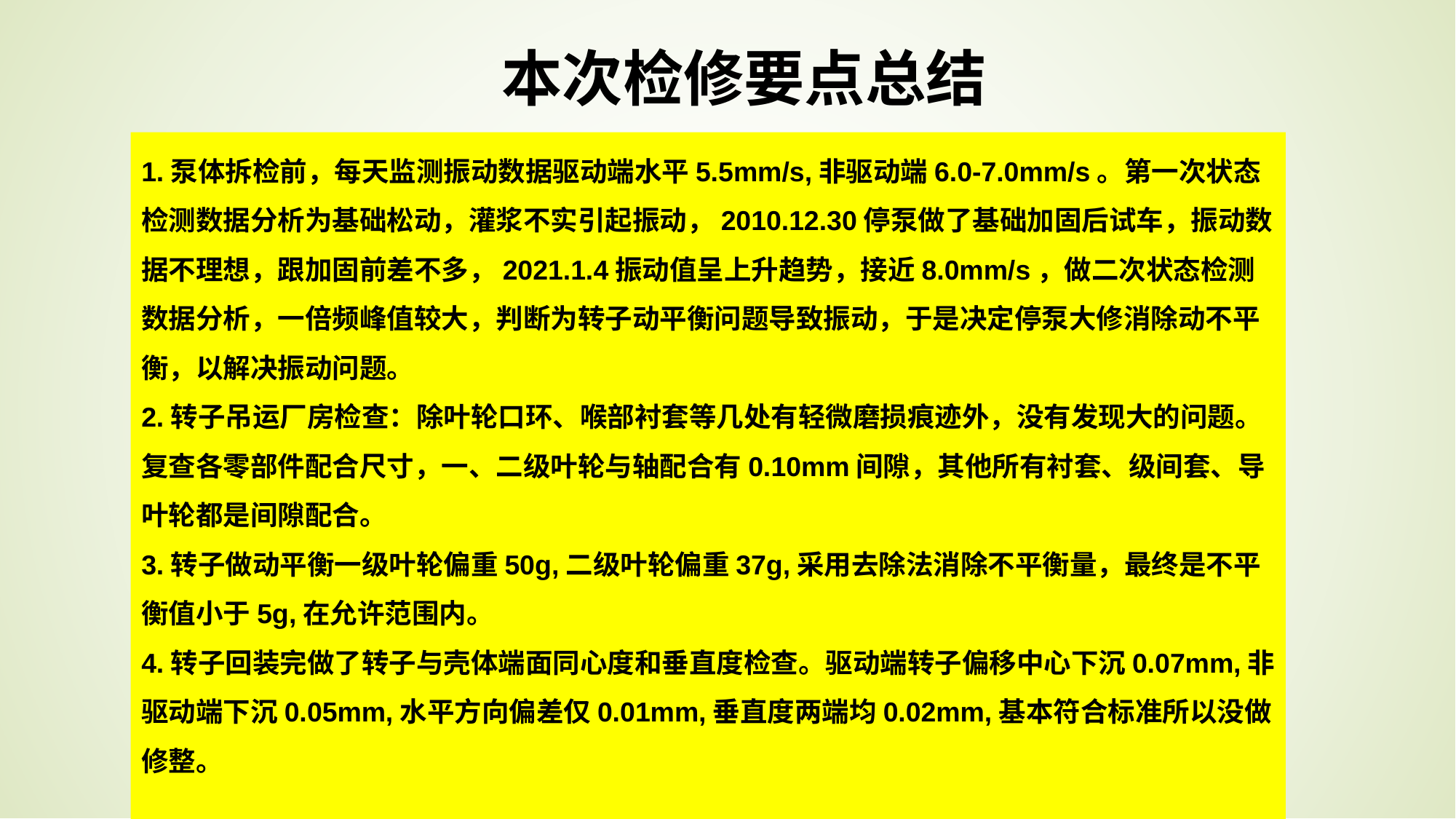

本次检修要点总结
1.泵体拆检前，每天监测振动数据驱动端水平5.5mm/s,非驱动端6.0-7.0mm/s。第一次状态检测数据分析为基础松动，灌浆不实引起振动，2010.12.30停泵做了基础加固后试车，振动数据不理想，跟加固前差不多，2021.1.4振动值呈上升趋势，接近8.0mm/s，做二次状态检测数据分析，一倍频峰值较大，判断为转子动平衡问题导致振动，于是决定停泵大修消除动不平衡，以解决振动问题。
2.转子吊运厂房检查：除叶轮口环、喉部衬套等几处有轻微磨损痕迹外，没有发现大的问题。复查各零部件配合尺寸，一、二级叶轮与轴配合有0.10mm间隙，其他所有衬套、级间套、导叶轮都是间隙配合。
3.转子做动平衡一级叶轮偏重50g,二级叶轮偏重37g,采用去除法消除不平衡量，最终是不平衡值小于5g,在允许范围内。
4.转子回装完做了转子与壳体端面同心度和垂直度检查。驱动端转子偏移中心下沉0.07mm,非驱动端下沉0.05mm,水平方向偏差仅0.01mm,垂直度两端均0.02mm,基本符合标准所以没做修整。